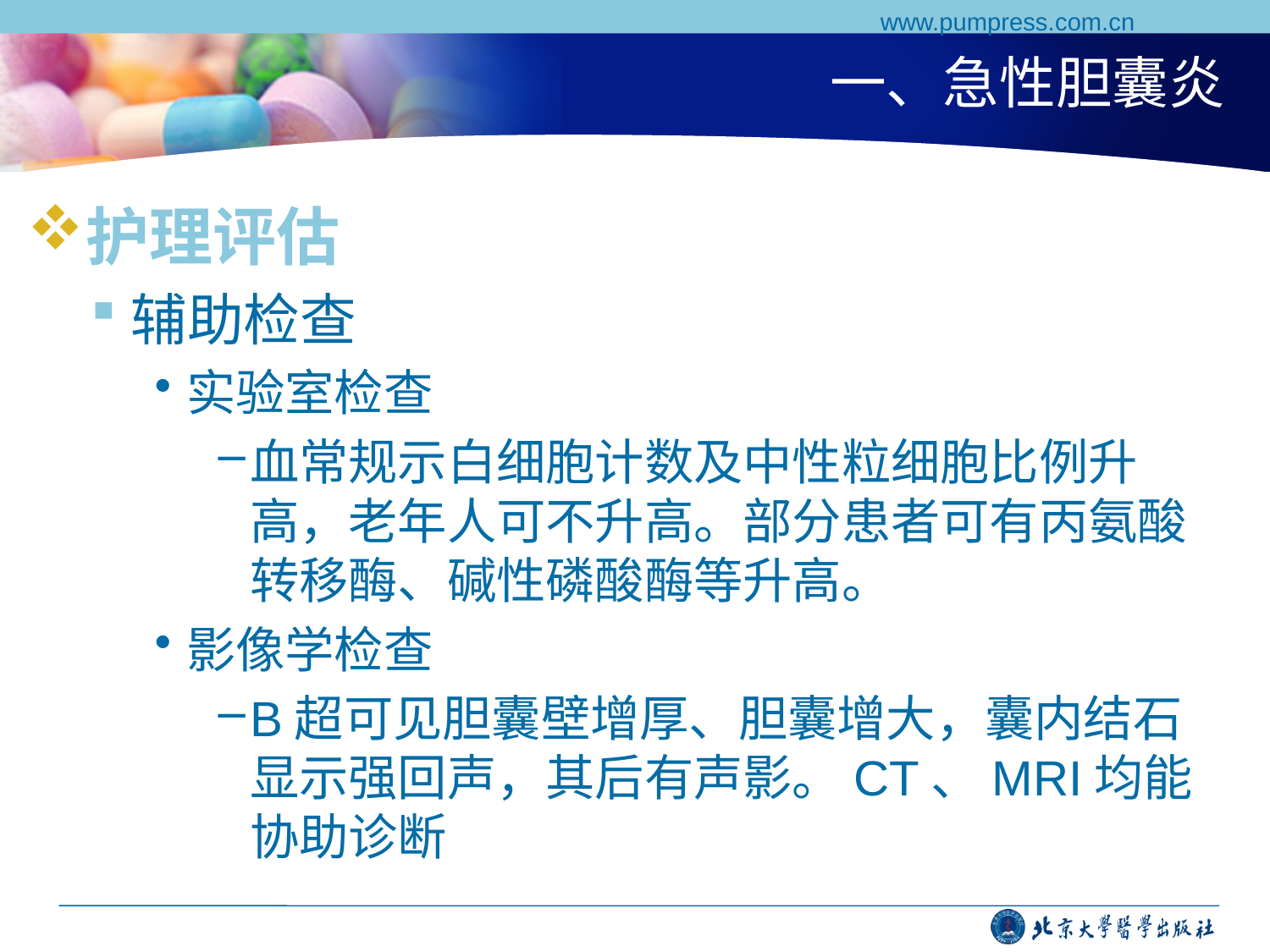

www.pumpress.com.cn
# 一、急性胆囊炎
护理评估
辅助检查
实验室检查
血常规示白细胞计数及中性粒细胞比例升高，老年人可不升高。部分患者可有丙氨酸转移酶、碱性磷酸酶等升高。
影像学检查
B超可见胆囊壁增厚、胆囊增大，囊内结石显示强回声，其后有声影。CT、MRI均能协助诊断